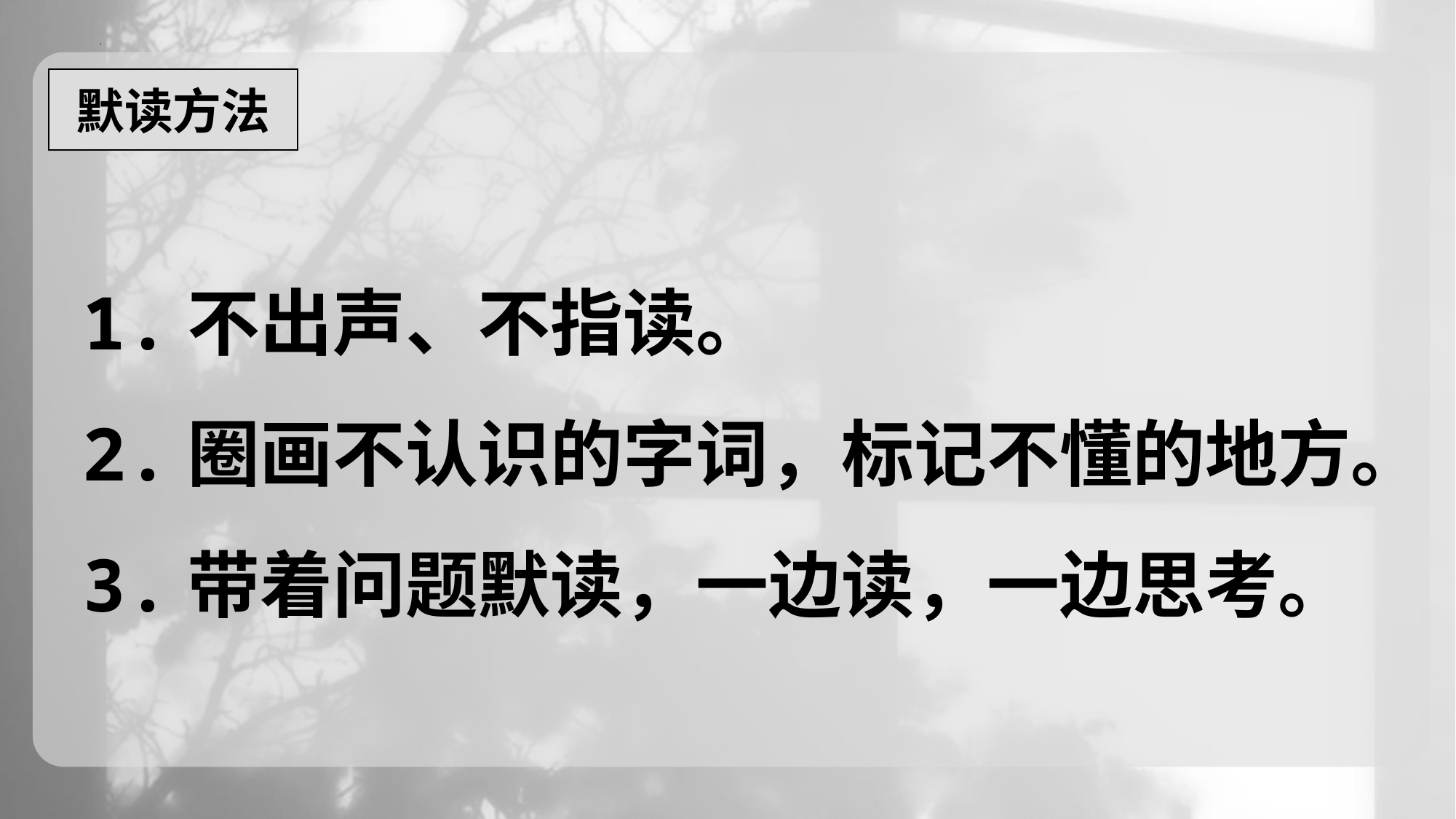

默读方法
1.不出声、不指读。
2.圈画不认识的字词，标记不懂的地方。
3.带着问题默读，一边读，一边思考。